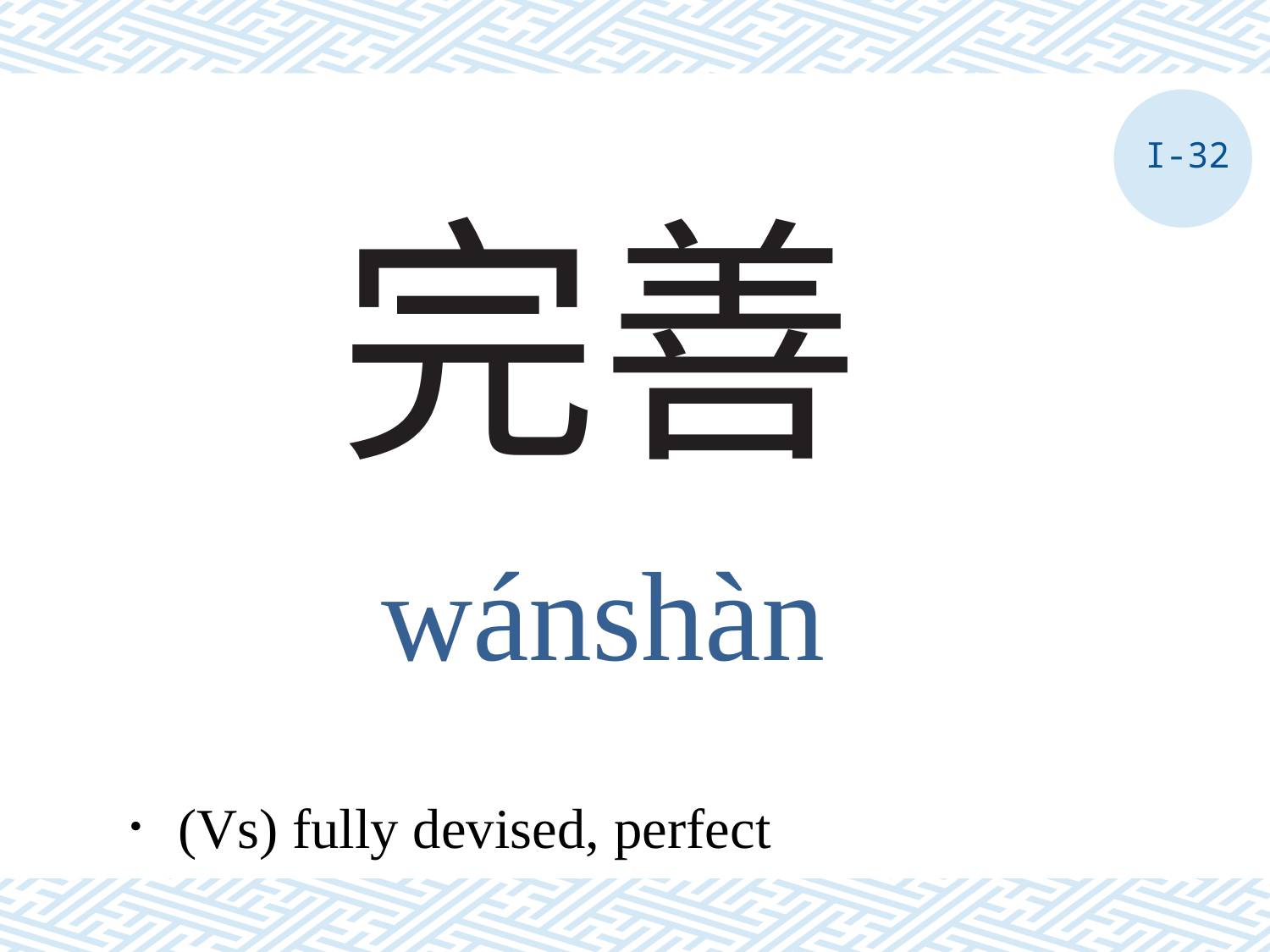

I-32

# 完善
wánshàn
．(Vs) fully devised, perfect